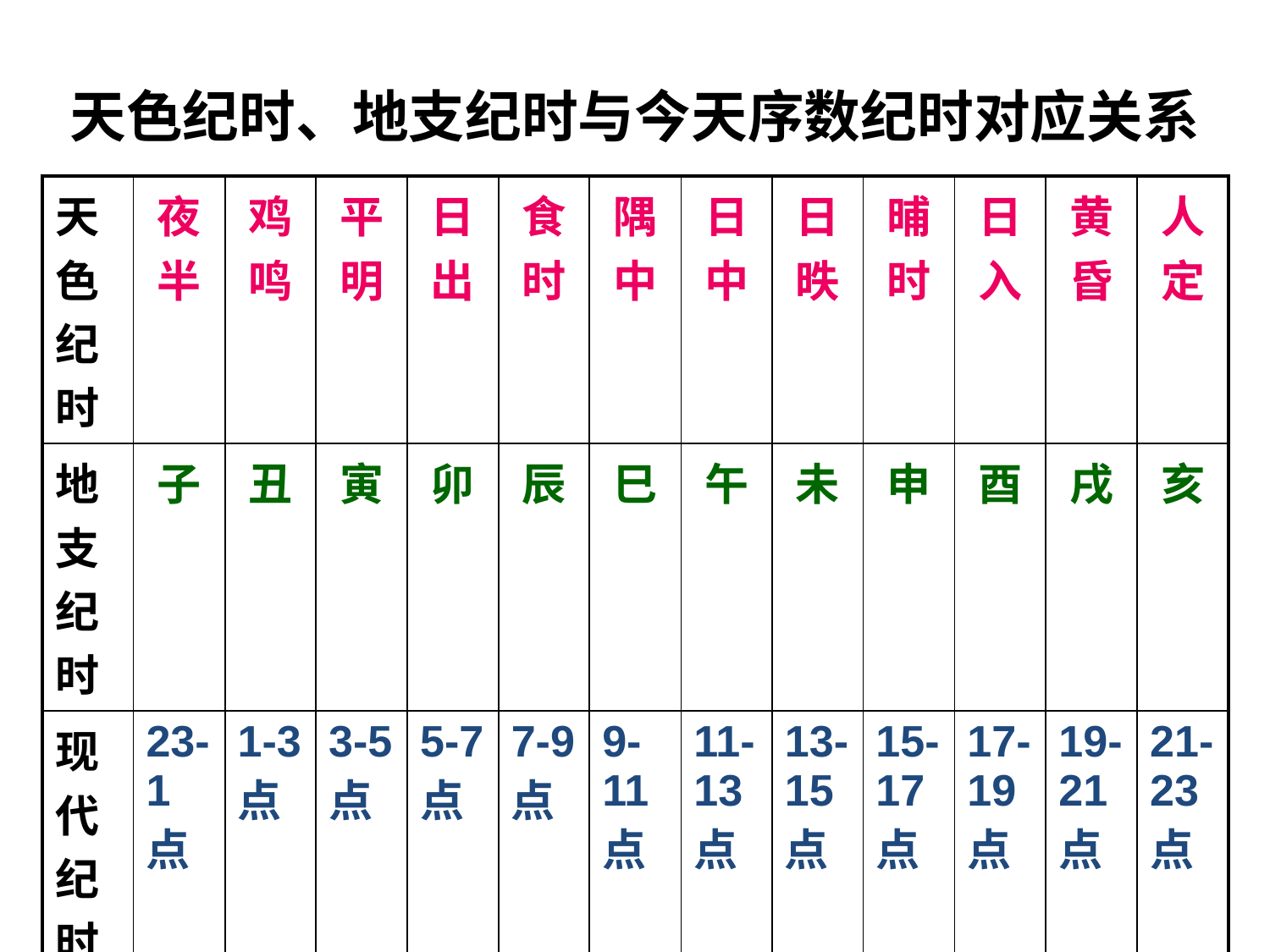

天色纪时、地支纪时与今天序数纪时对应关系
| 天色纪时 | 夜半 | 鸡鸣 | 平明 | 日出 | 食时 | 隅中 | 日中 | 日昳 | 晡时 | 日入 | 黄昏 | 人定 |
| --- | --- | --- | --- | --- | --- | --- | --- | --- | --- | --- | --- | --- |
| 地支纪时 | 子 | 丑 | 寅 | 卯 | 辰 | 巳 | 午 | 未 | 申 | 酉 | 戌 | 亥 |
| 现代纪时 | 23-1点 | 1-3点 | 3-5点 | 5-7点 | 7-9点 | 9-11点 | 11-13点 | 13-15点 | 15-17点 | 17-19点 | 19-21点 | 21-23点 |